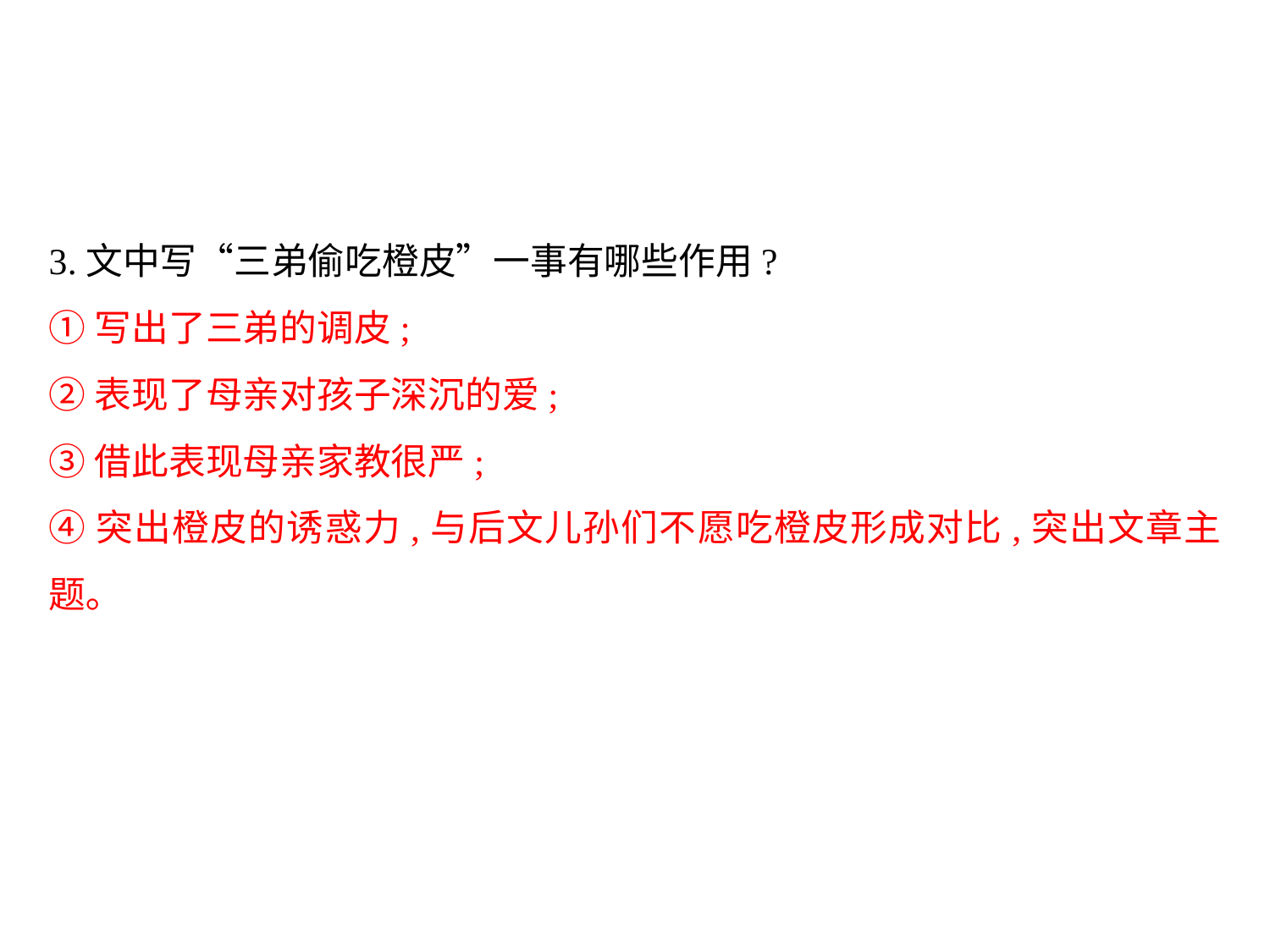

3.文中写“三弟偷吃橙皮”一事有哪些作用?
①写出了三弟的调皮;
②表现了母亲对孩子深沉的爱;
③借此表现母亲家教很严;
④突出橙皮的诱惑力,与后文儿孙们不愿吃橙皮形成对比,突出文章主题｡